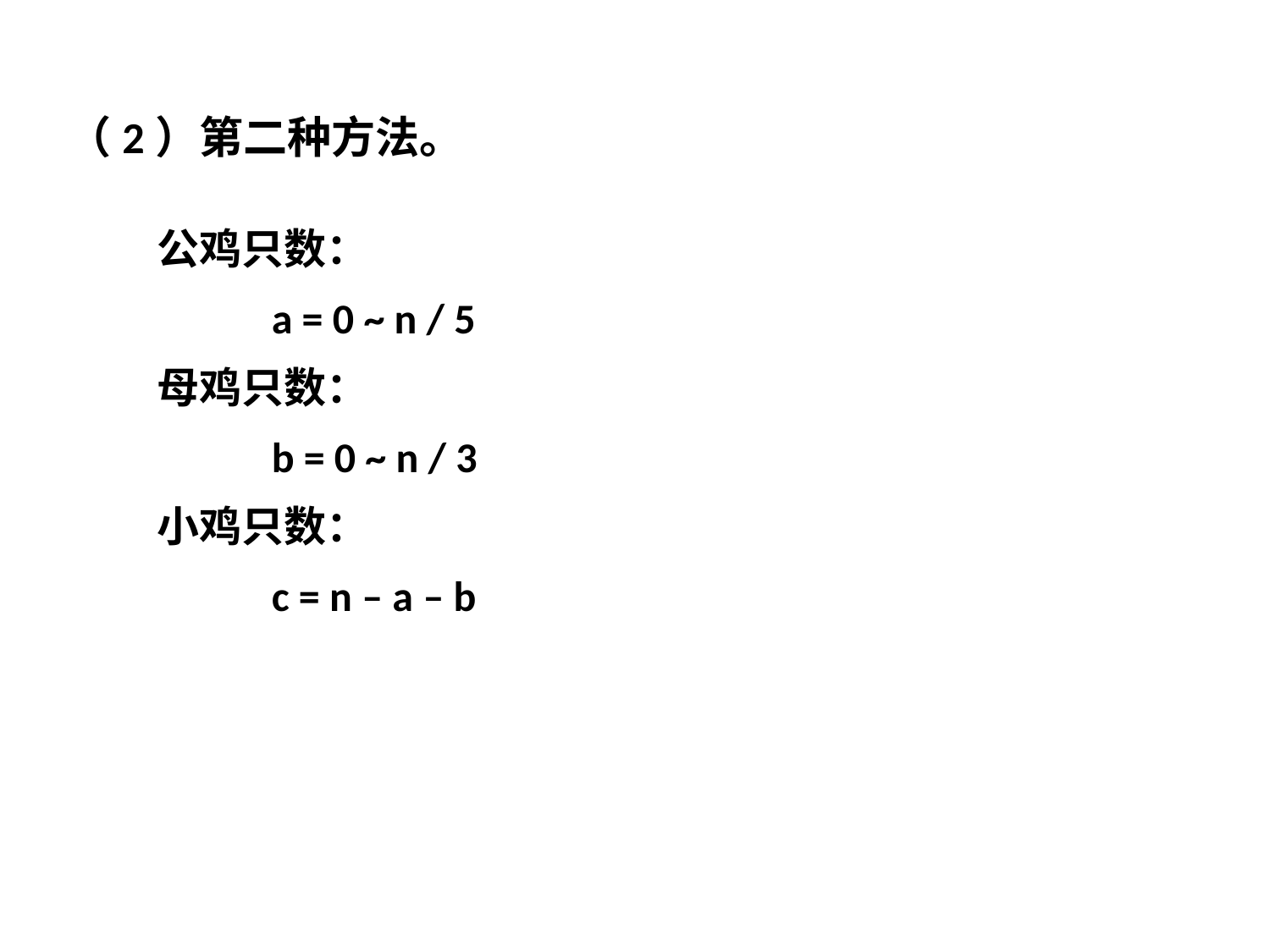

（2）第二种方法。

公鸡只数：
            a = 0 ~ n / 5
母鸡只数：
            b = 0 ~ n / 3
小鸡只数：
            c = n – a – b